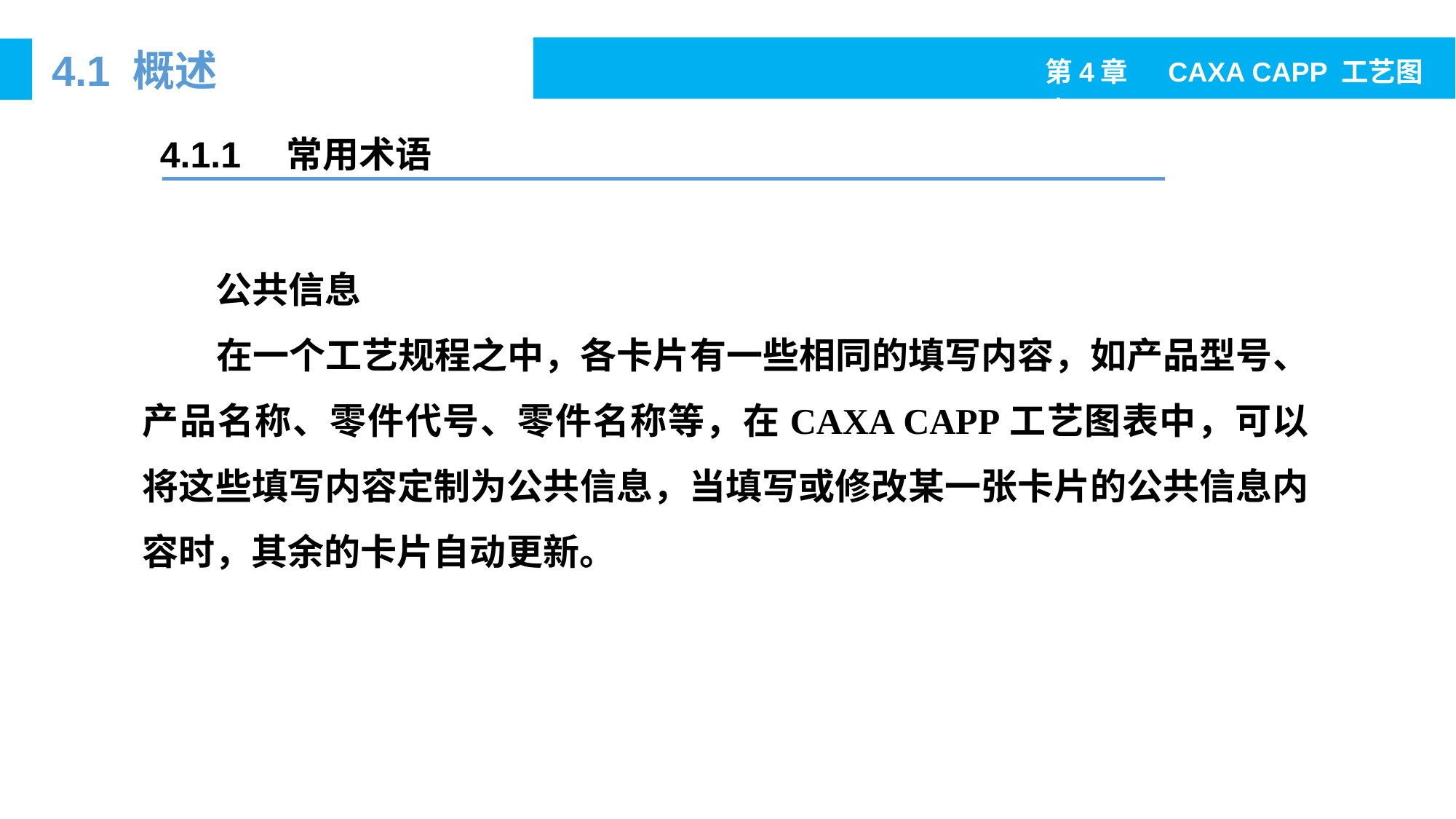

4.1 概述
第4章　 CAXA CAPP 工艺图表2020
4.1.1　常用术语
    公共信息
    在一个工艺规程之中，各卡片有一些相同的填写内容，如产品型号、产品名称、零件代号、零件名称等，在CAXA CAPP工艺图表中，可以将这些填写内容定制为公共信息，当填写或修改某一张卡片的公共信息内容时，其余的卡片自动更新。